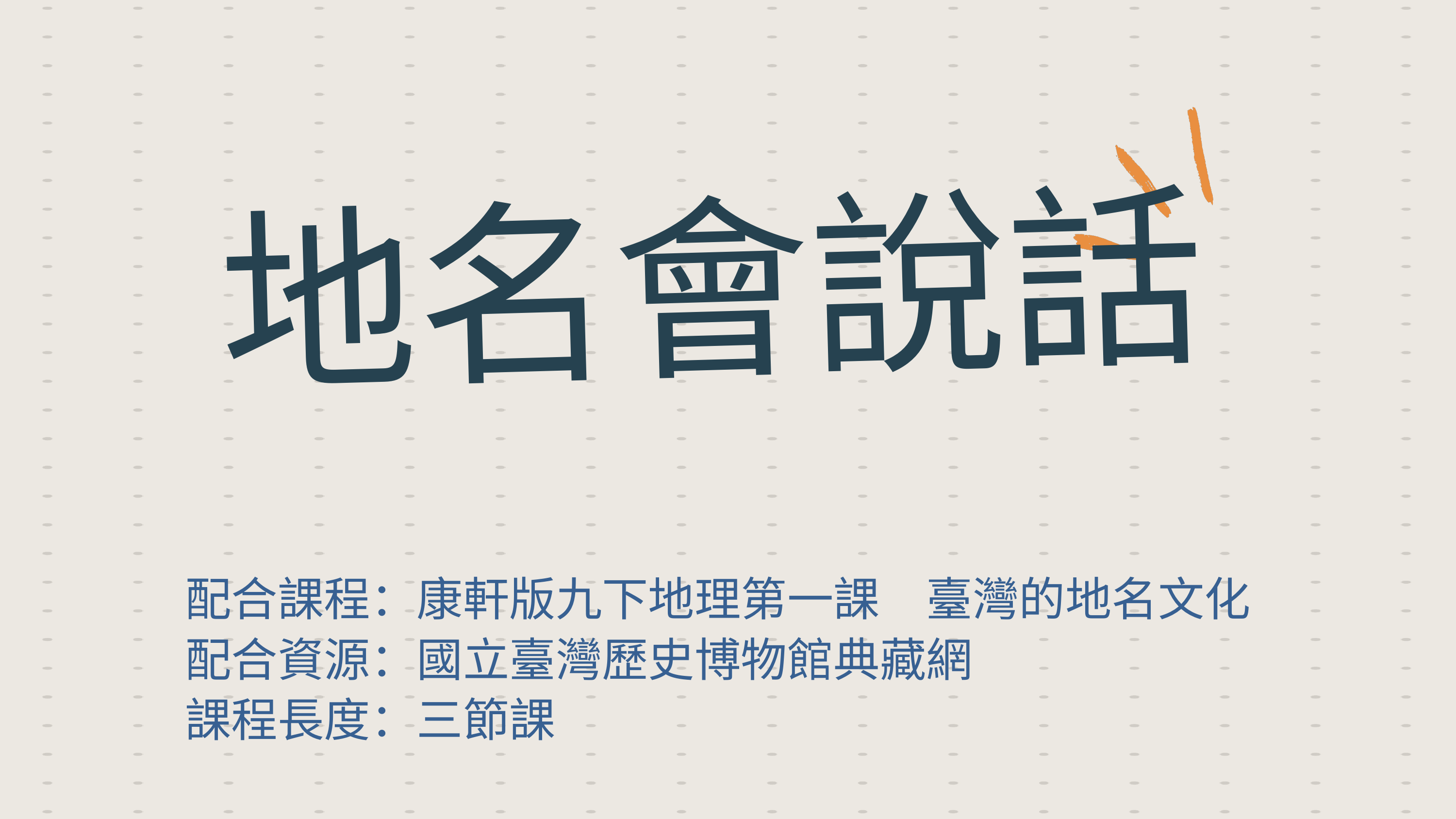

地名會說話
配合課程：康軒版九下地理第一課　臺灣的地名文化
配合資源：國立臺灣歷史博物館典藏網
課程長度：三節課